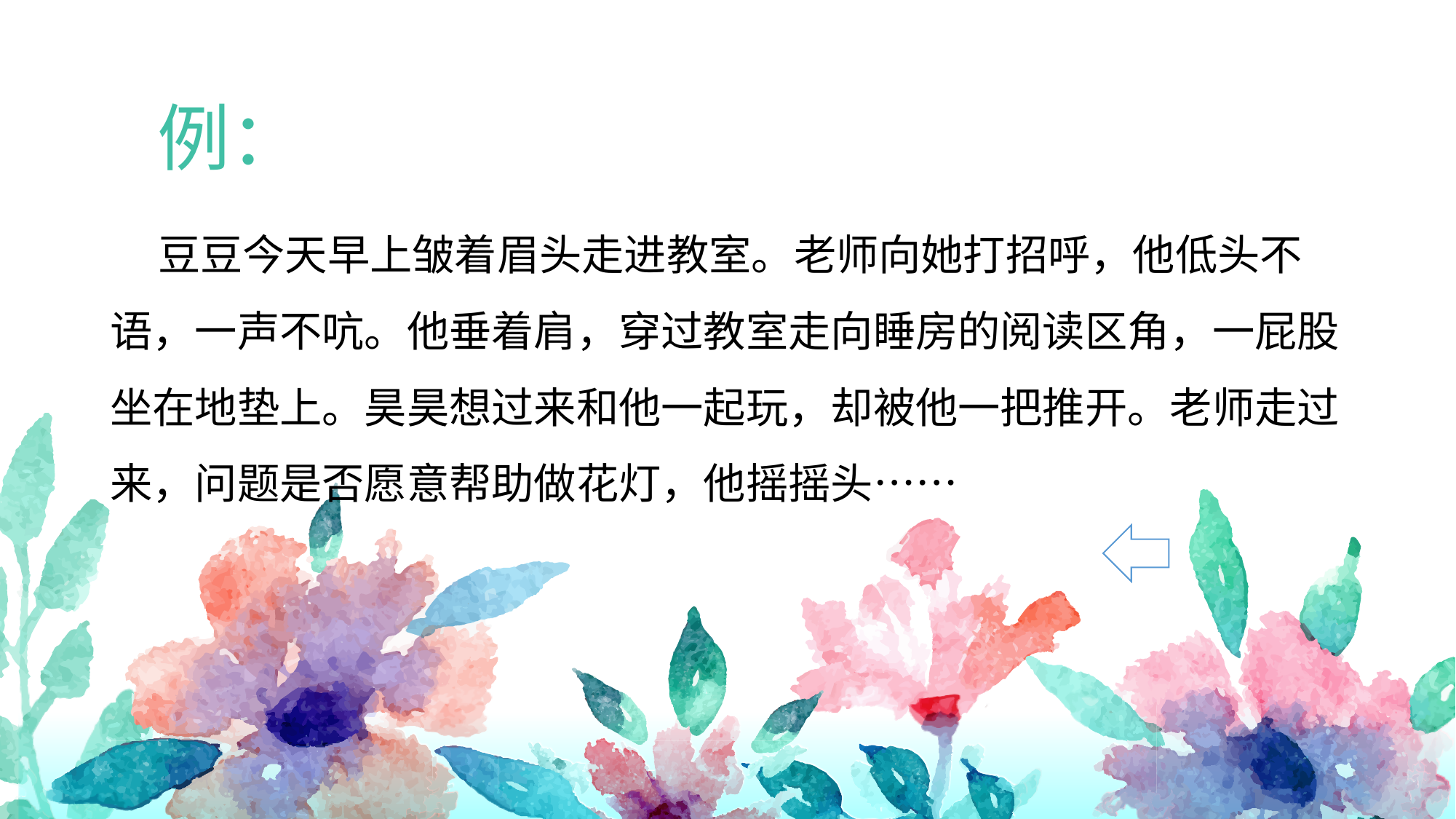

# 例：
    豆豆今天早上皱着眉头走进教室。老师向她打招呼，他低头不语，一声不吭。他垂着肩，穿过教室走向睡房的阅读区角，一屁股坐在地垫上。昊昊想过来和他一起玩，却被他一把推开。老师走过来，问题是否愿意帮助做花灯，他摇摇头……